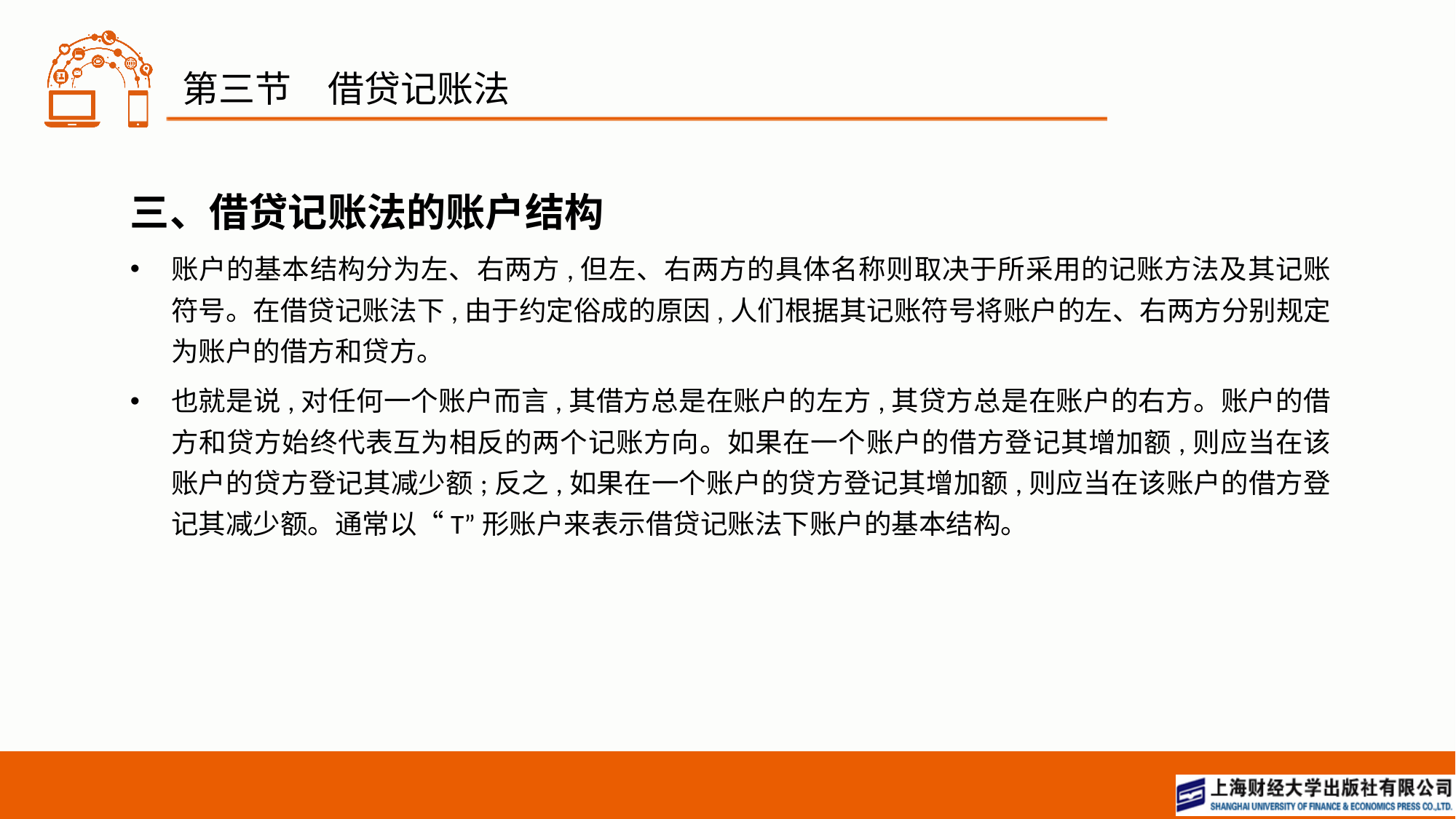

# 第三节　借贷记账法
三、借贷记账法的账户结构
账户的基本结构分为左、右两方,但左、右两方的具体名称则取决于所采用的记账方法及其记账符号。在借贷记账法下,由于约定俗成的原因,人们根据其记账符号将账户的左、右两方分别规定为账户的借方和贷方。
也就是说,对任何一个账户而言,其借方总是在账户的左方,其贷方总是在账户的右方。账户的借方和贷方始终代表互为相反的两个记账方向。如果在一个账户的借方登记其增加额,则应当在该账户的贷方登记其减少额;反之,如果在一个账户的贷方登记其增加额,则应当在该账户的借方登记其减少额。通常以“T”形账户来表示借贷记账法下账户的基本结构。